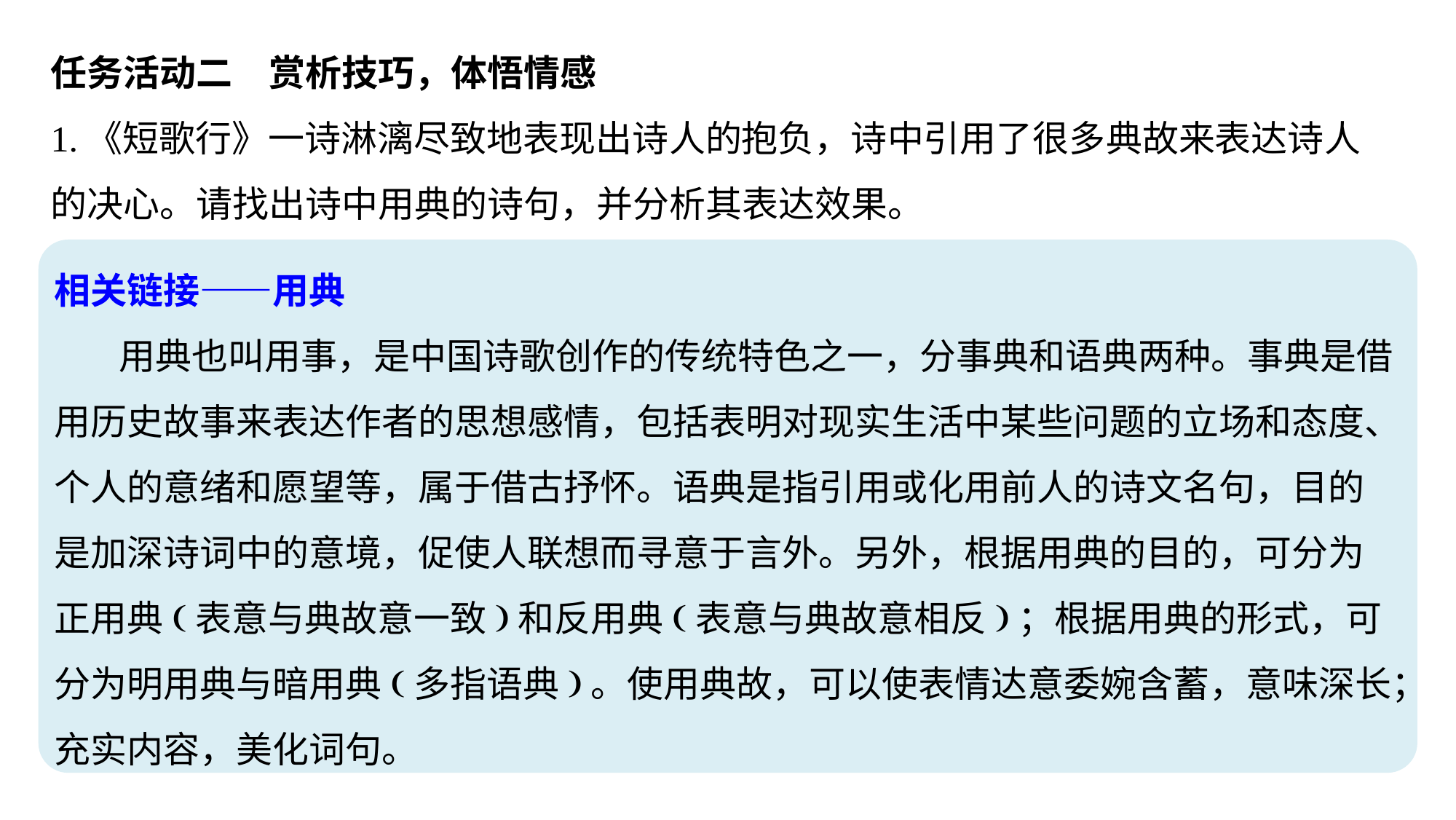

任务活动二　赏析技巧，体悟情感
1.《短歌行》一诗淋漓尽致地表现出诗人的抱负，诗中引用了很多典故来表达诗人的决心。请找出诗中用典的诗句，并分析其表达效果。
相关链接——用典
用典也叫用事，是中国诗歌创作的传统特色之一，分事典和语典两种。事典是借用历史故事来表达作者的思想感情，包括表明对现实生活中某些问题的立场和态度、个人的意绪和愿望等，属于借古抒怀。语典是指引用或化用前人的诗文名句，目的是加深诗词中的意境，促使人联想而寻意于言外。另外，根据用典的目的，可分为正用典(表意与典故意一致)和反用典(表意与典故意相反)；根据用典的形式，可分为明用典与暗用典(多指语典)。使用典故，可以使表情达意委婉含蓄，意味深长；充实内容，美化词句。